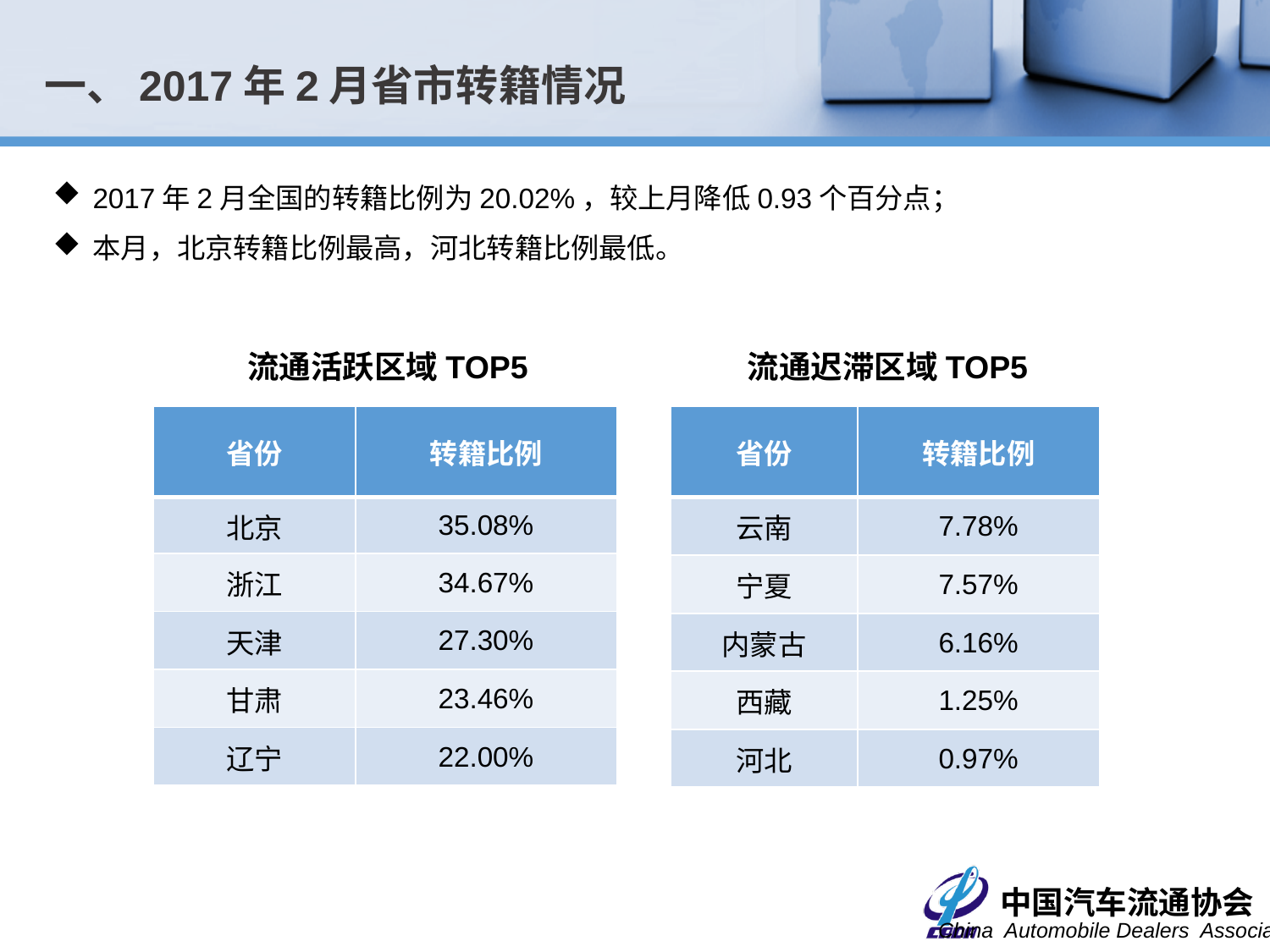

一、2017年2月省市转籍情况
2017年2月全国的转籍比例为20.02%，较上月降低0.93个百分点；
本月，北京转籍比例最高，河北转籍比例最低。
流通活跃区域TOP5
流通迟滞区域TOP5
| 省份 | 转籍比例 |
| --- | --- |
| 北京 | 35.08% |
| 浙江 | 34.67% |
| 天津 | 27.30% |
| 甘肃 | 23.46% |
| 辽宁 | 22.00% |
| 省份 | 转籍比例 |
| --- | --- |
| 云南 | 7.78% |
| 宁夏 | 7.57% |
| 内蒙古 | 6.16% |
| 西藏 | 1.25% |
| 河北 | 0.97% |